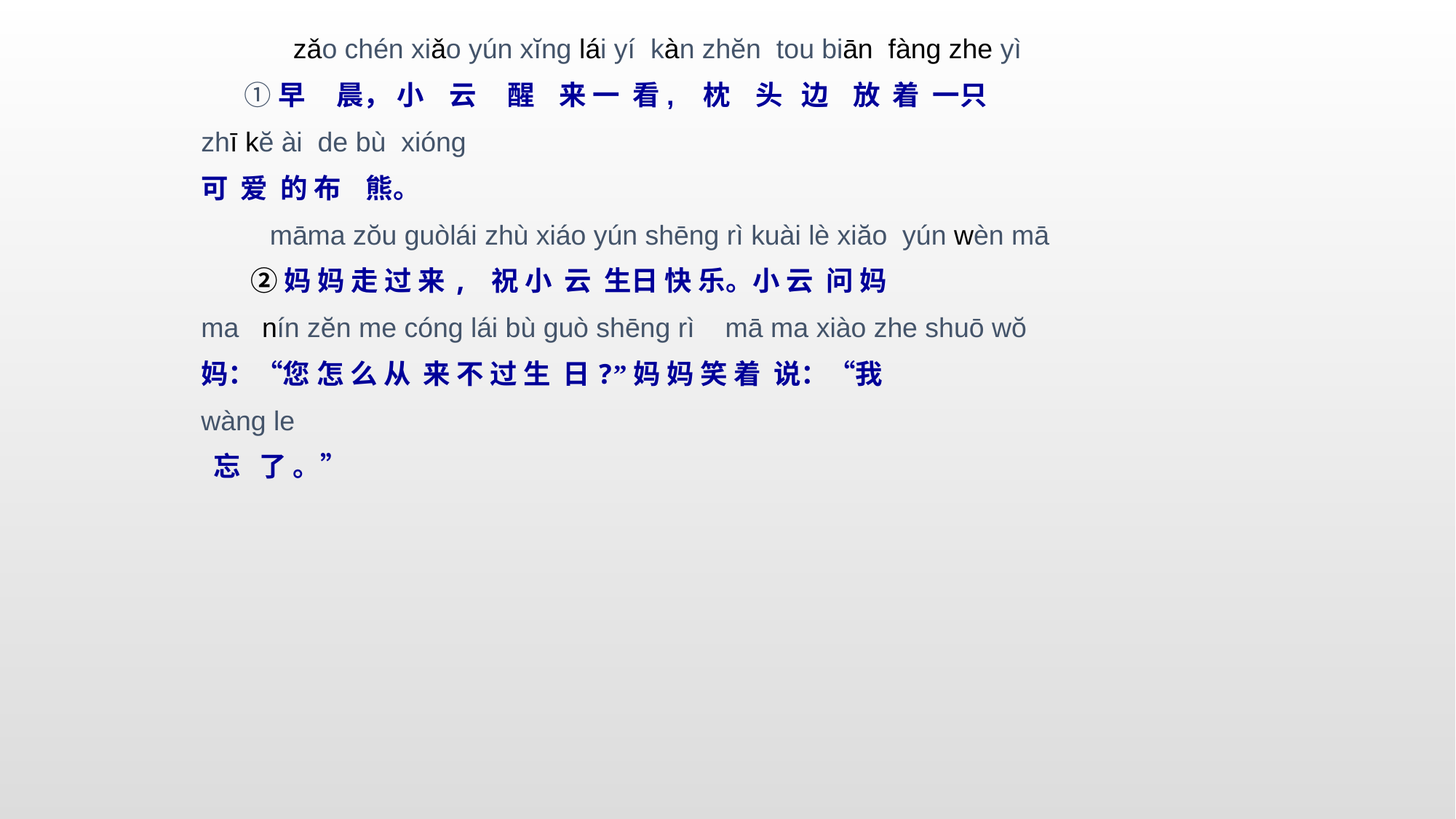

zǎo chén xiǎo yún xĭng lái yí  kàn zhĕn  tou biān  fàng zhe yì
       ①早     晨， 小    云     醒    来 一  看,   枕    头   边    放  着  一只
zhī kĕ ài  de bù  xióng
可  爱  的 布    熊。
         māma zŏu guòlái zhù xiáo yún shēng rì kuài lè xiăo  yún wèn mā
        ②妈 妈 走 过 来, 祝 小  云  生日 快 乐。小 云  问 妈
ma   nín zĕn me cóng lái bù guò shēng rì    mā ma xiào zhe shuō wŏ
妈：“您 怎 么 从  来 不 过 生  日?”妈 妈 笑 着  说：“我
wàng le
 忘   了 。”